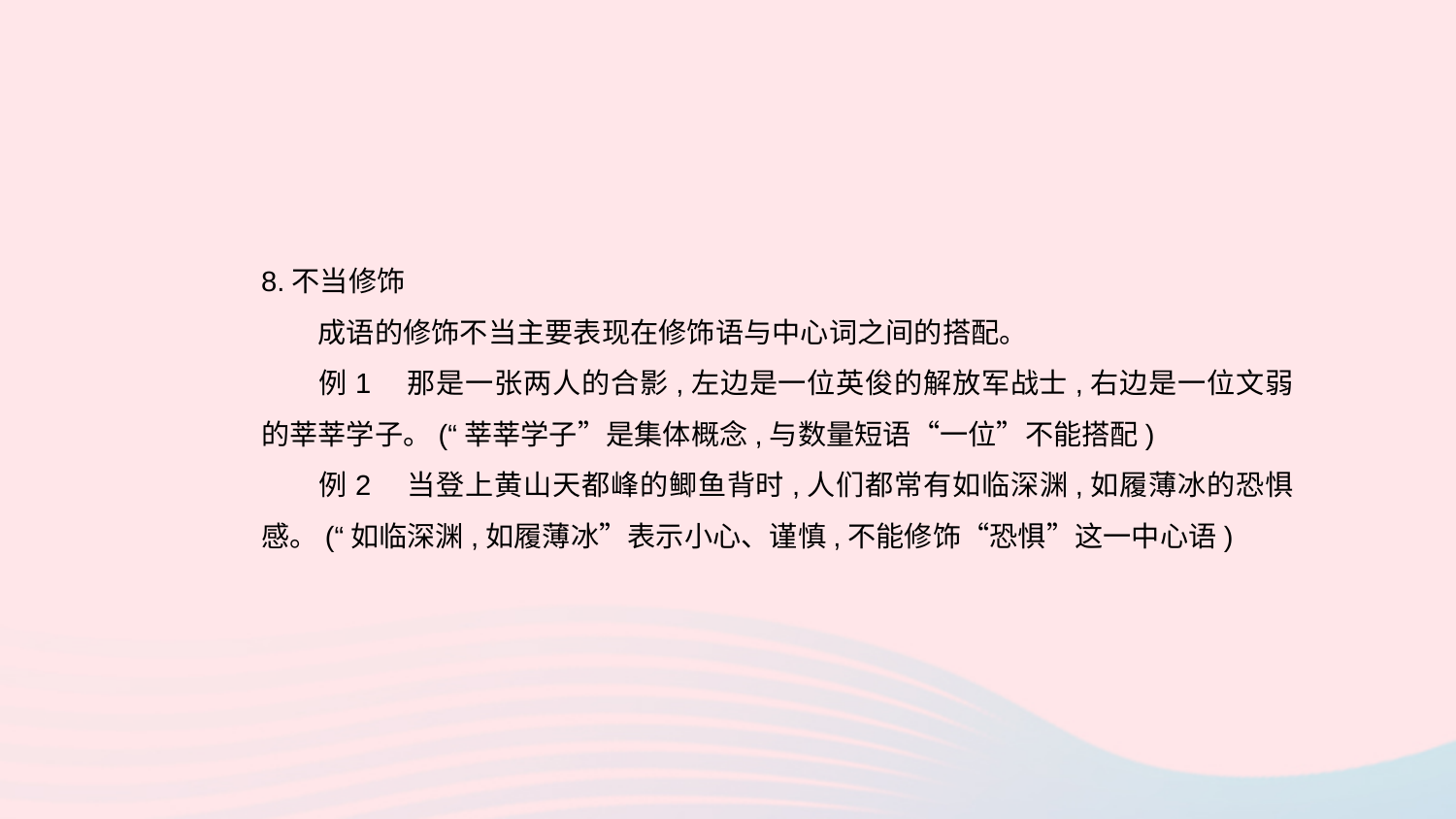

8.不当修饰
　　成语的修饰不当主要表现在修饰语与中心词之间的搭配。
　　例1　那是一张两人的合影,左边是一位英俊的解放军战士,右边是一位文弱的莘莘学子。(“莘莘学子”是集体概念,与数量短语“一位”不能搭配)
　　例2　当登上黄山天都峰的鲫鱼背时,人们都常有如临深渊,如履薄冰的恐惧感。(“如临深渊,如履薄冰”表示小心、谨慎,不能修饰“恐惧”这一中心语)